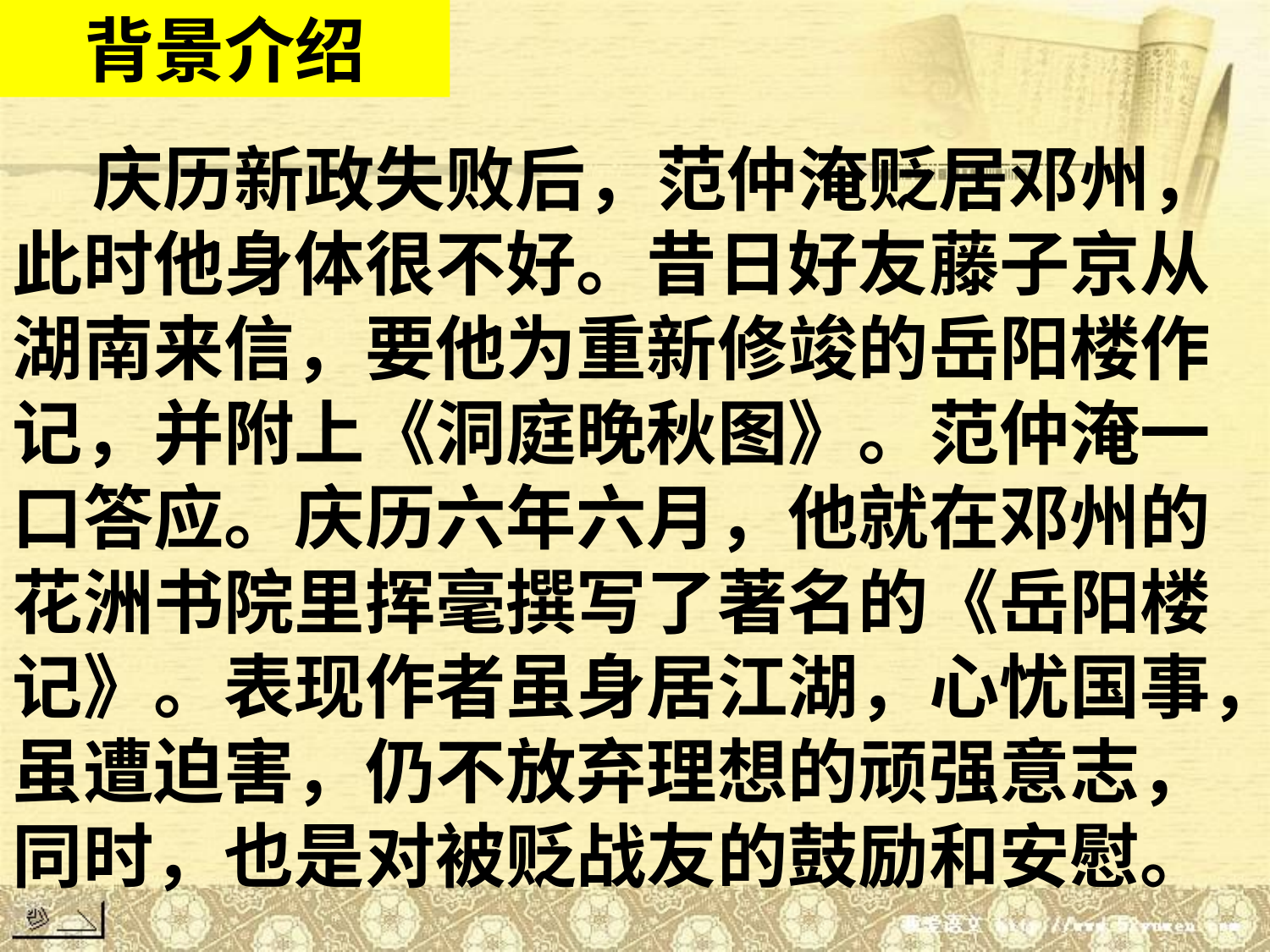

背景介绍
    庆历新政失败后，范仲淹贬居邓州，此时他身体很不好。昔日好友藤子京从湖南来信，要他为重新修竣的岳阳楼作记，并附上《洞庭晚秋图》。范仲淹一口答应。庆历六年六月，他就在邓州的花洲书院里挥毫撰写了著名的《岳阳楼记》。表现作者虽身居江湖，心忧国事，虽遭迫害，仍不放弃理想的顽强意志，同时，也是对被贬战友的鼓励和安慰。